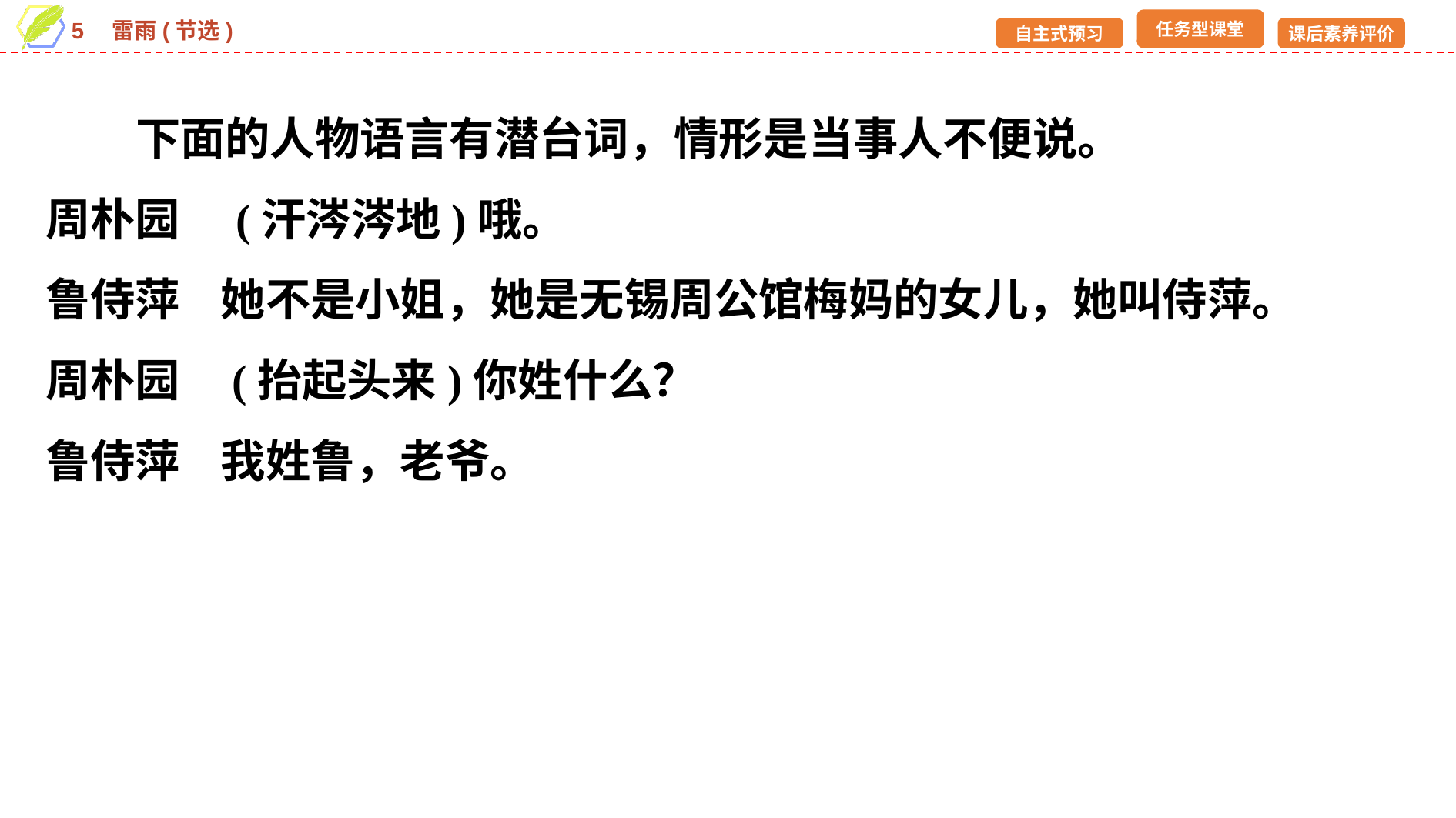

下面的人物语言有潜台词，情形是当事人不便说。
周朴园　(汗涔涔地)哦。
鲁侍萍    她不是小姐，她是无锡周公馆梅妈的女儿，她叫侍萍。
周朴园    (抬起头来)你姓什么？
鲁侍萍    我姓鲁，老爷。